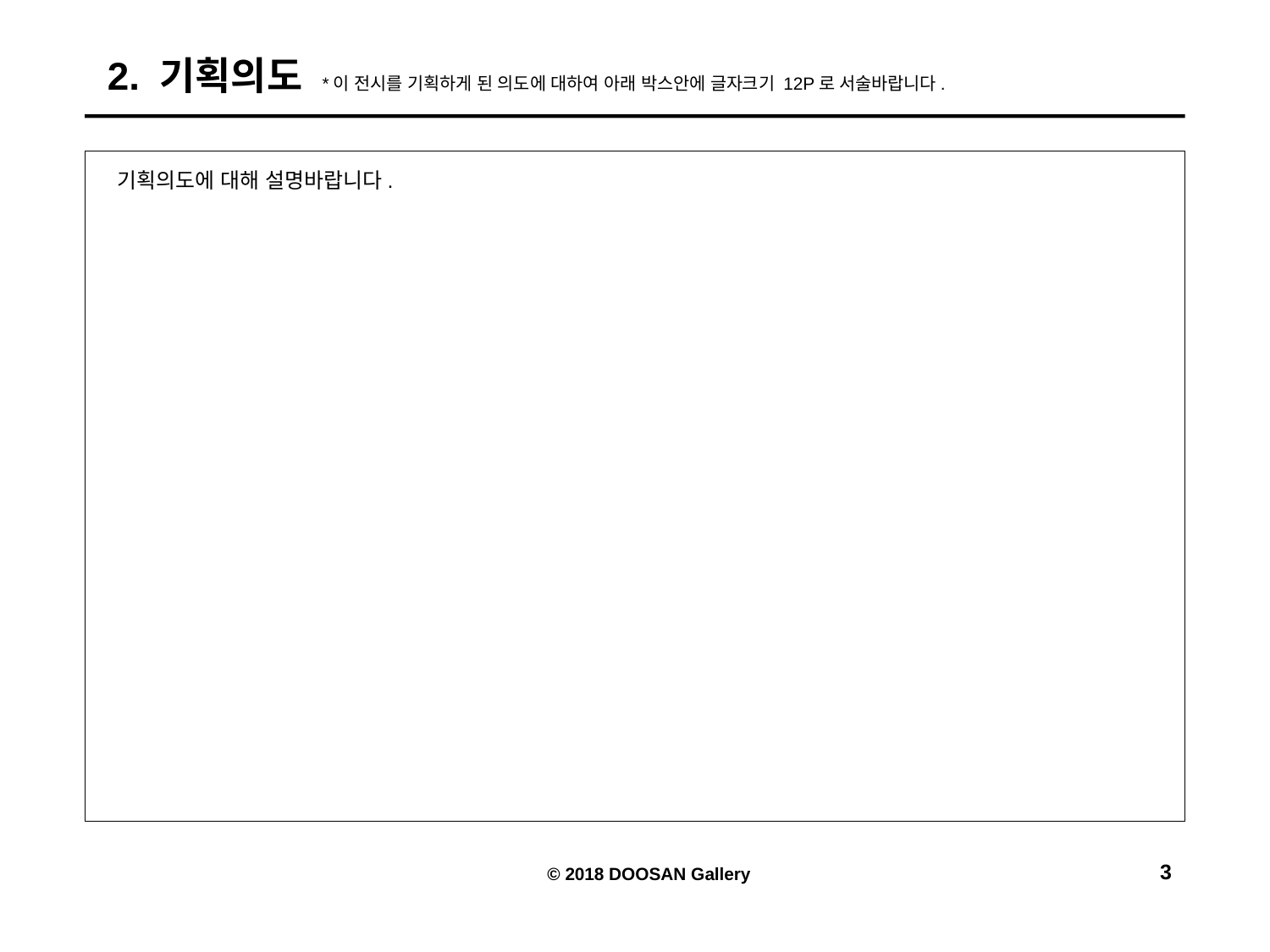

2. 기획의도 *이 전시를 기획하게 된 의도에 대하여 아래 박스안에 글자크기 12P로 서술바랍니다.

기획의도에 대해 설명바랍니다.
3
© 2018 DOOSAN Gallery